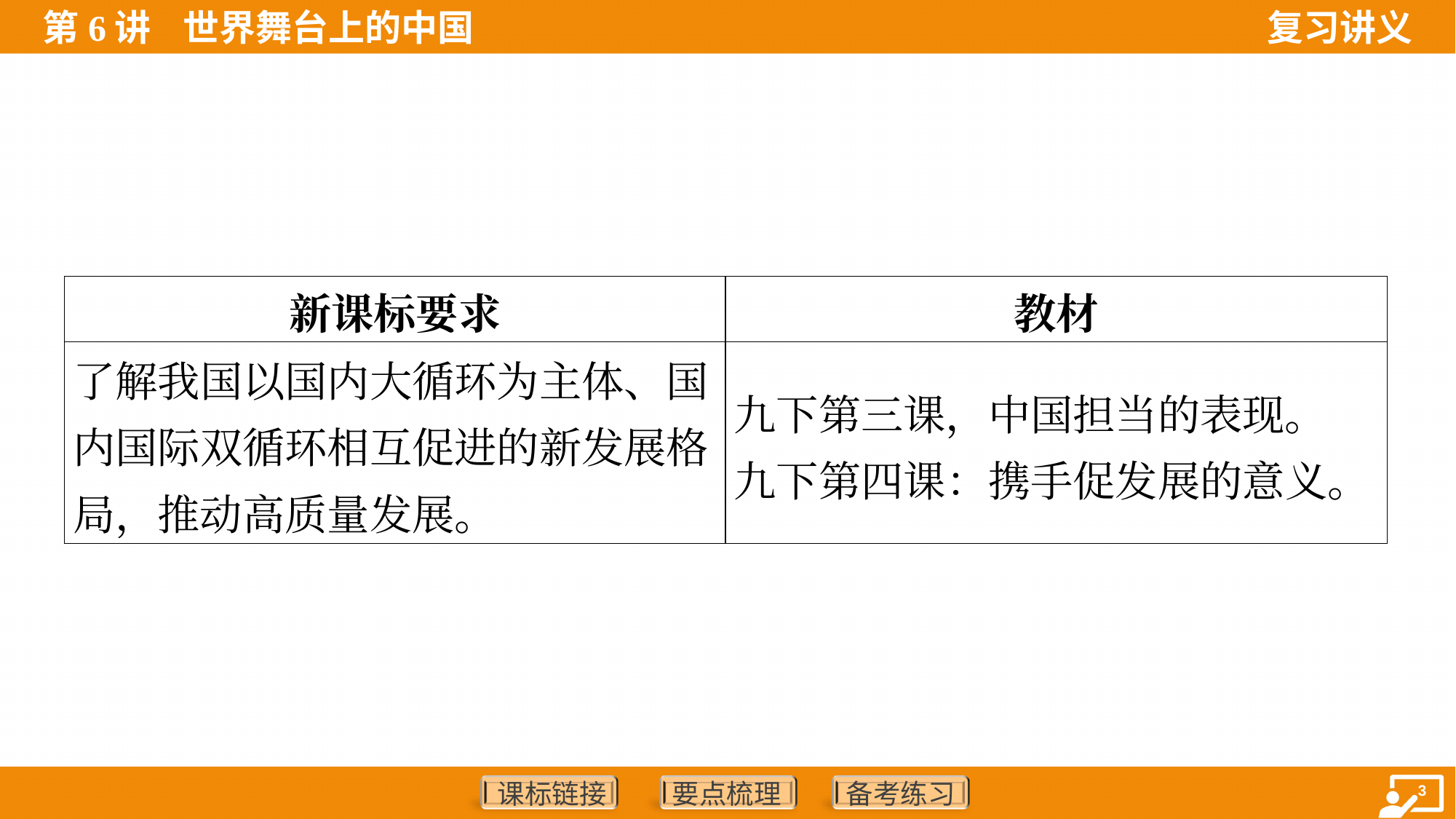

| 新课标要求 | 教材 |
| --- | --- |
| 了解我国以国内大循环为主体、国内国际双循环相互促进的新发展格局，推动高质量发展。 | 九下第三课，中国担当的表现。 九下第四课：携手促发展的意义。 |